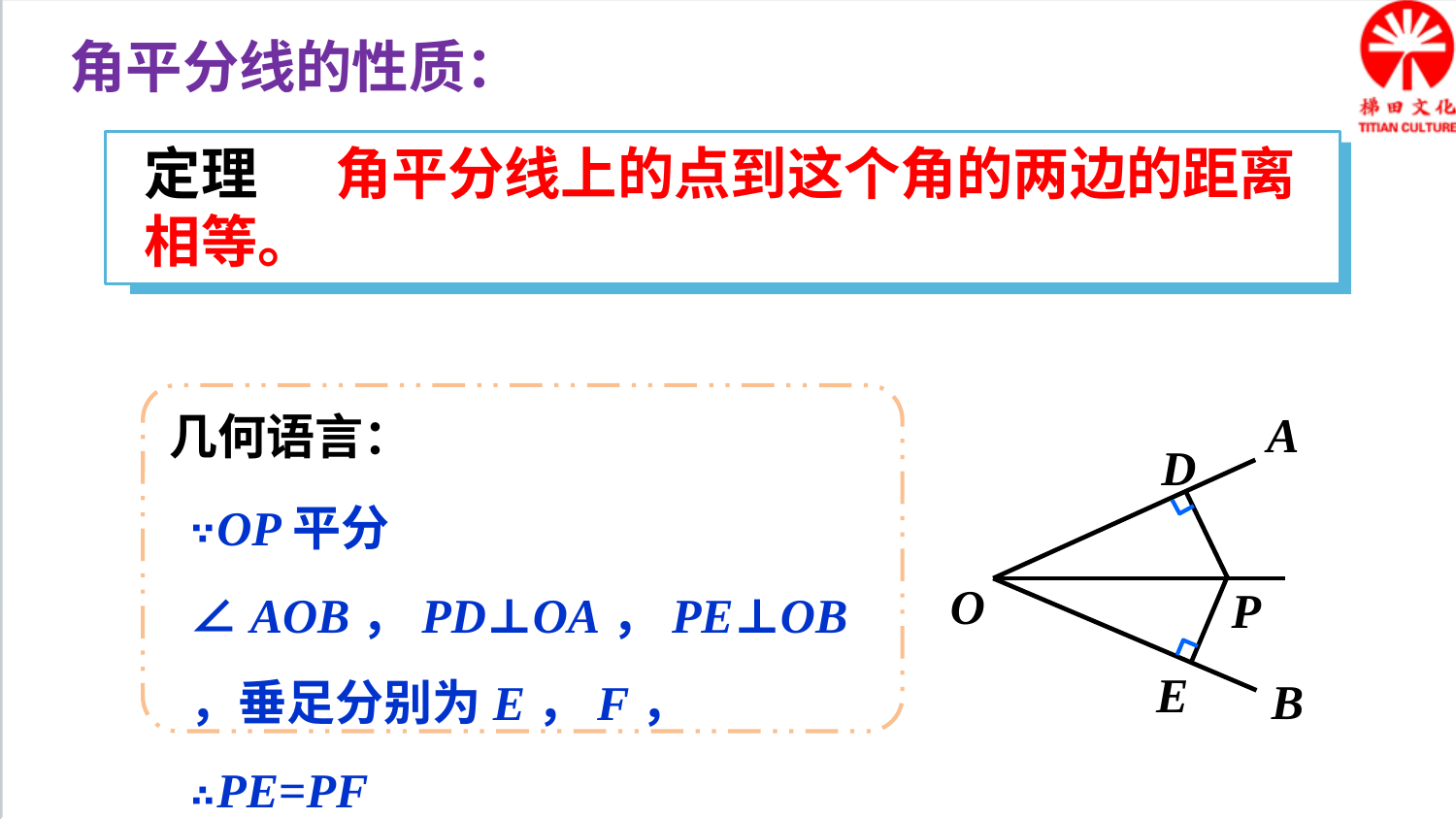

角平分线的性质：
定理      角平分线上的点到这个角的两边的距离相等。

几何语言：
∵OP平分∠AOB，PD⊥OA，PE⊥OB，垂足分别为E，F，
∴PE=PF
A

O

B
D
P
E